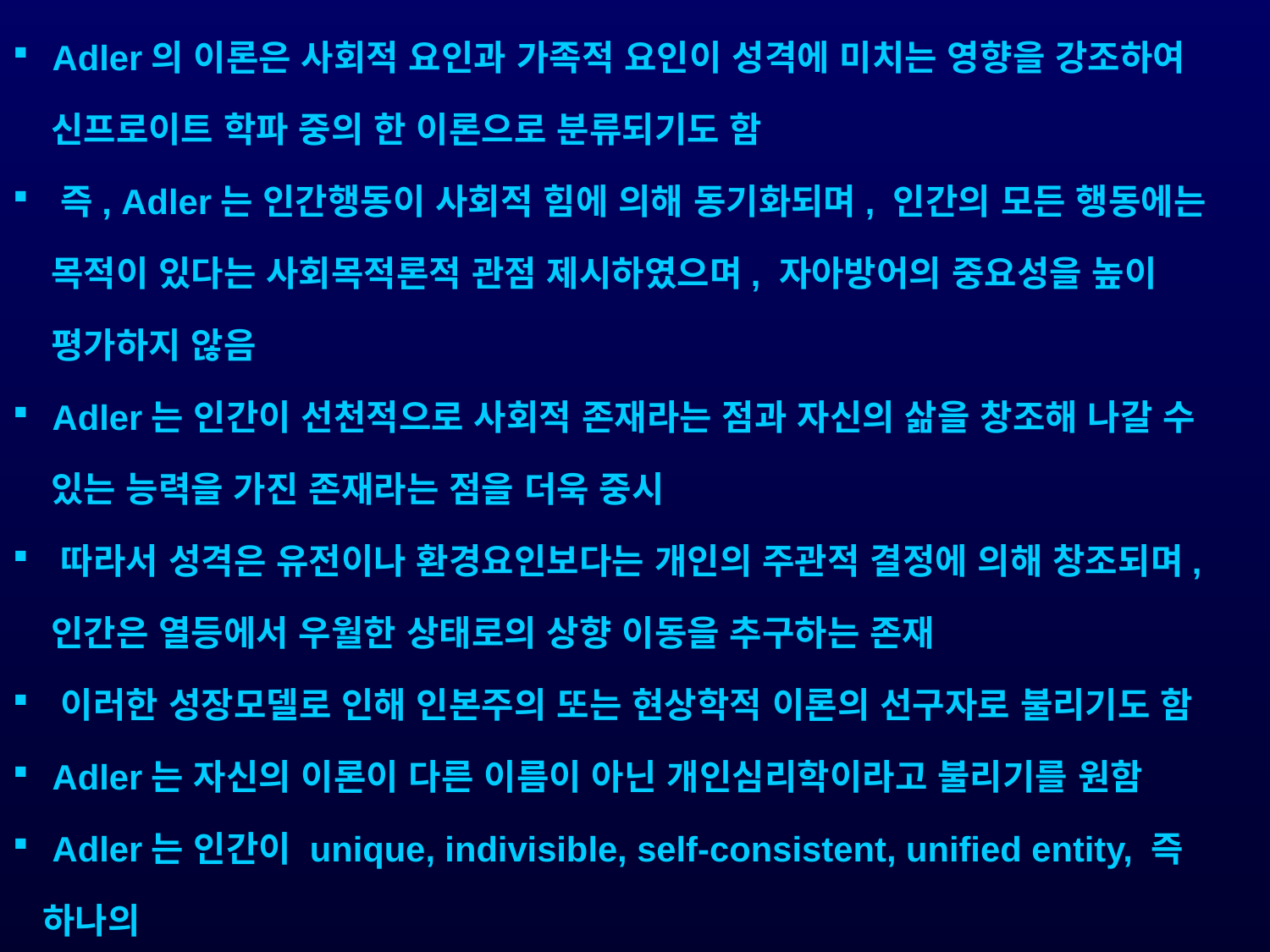

Adler의 이론은 사회적 요인과 가족적 요인이 성격에 미치는 영향을 강조하여
   신프로이트 학파 중의 한 이론으로 분류되기도 함
 즉, Adler는 인간행동이 사회적 힘에 의해 동기화되며, 인간의 모든 행동에는
   목적이 있다는 사회목적론적 관점 제시하였으며, 자아방어의 중요성을 높이
   평가하지 않음
 Adler는 인간이 선천적으로 사회적 존재라는 점과 자신의 삶을 창조해 나갈 수
   있는 능력을 가진 존재라는 점을 더욱 중시
 따라서 성격은 유전이나 환경요인보다는 개인의 주관적 결정에 의해 창조되며,
   인간은 열등에서 우월한 상태로의 상향 이동을 추구하는 존재
 이러한 성장모델로 인해 인본주의 또는 현상학적 이론의 선구자로 불리기도 함
 Adler는 자신의 이론이 다른 이름이 아닌 개인심리학이라고 불리기를 원함
 Adler는 인간이 unique, indivisible, self-consistent, unified entity, 즉 하나의
   전체로서 기능하므로 부분으로 나눠서 이해할 수 없는 존재라고 주장